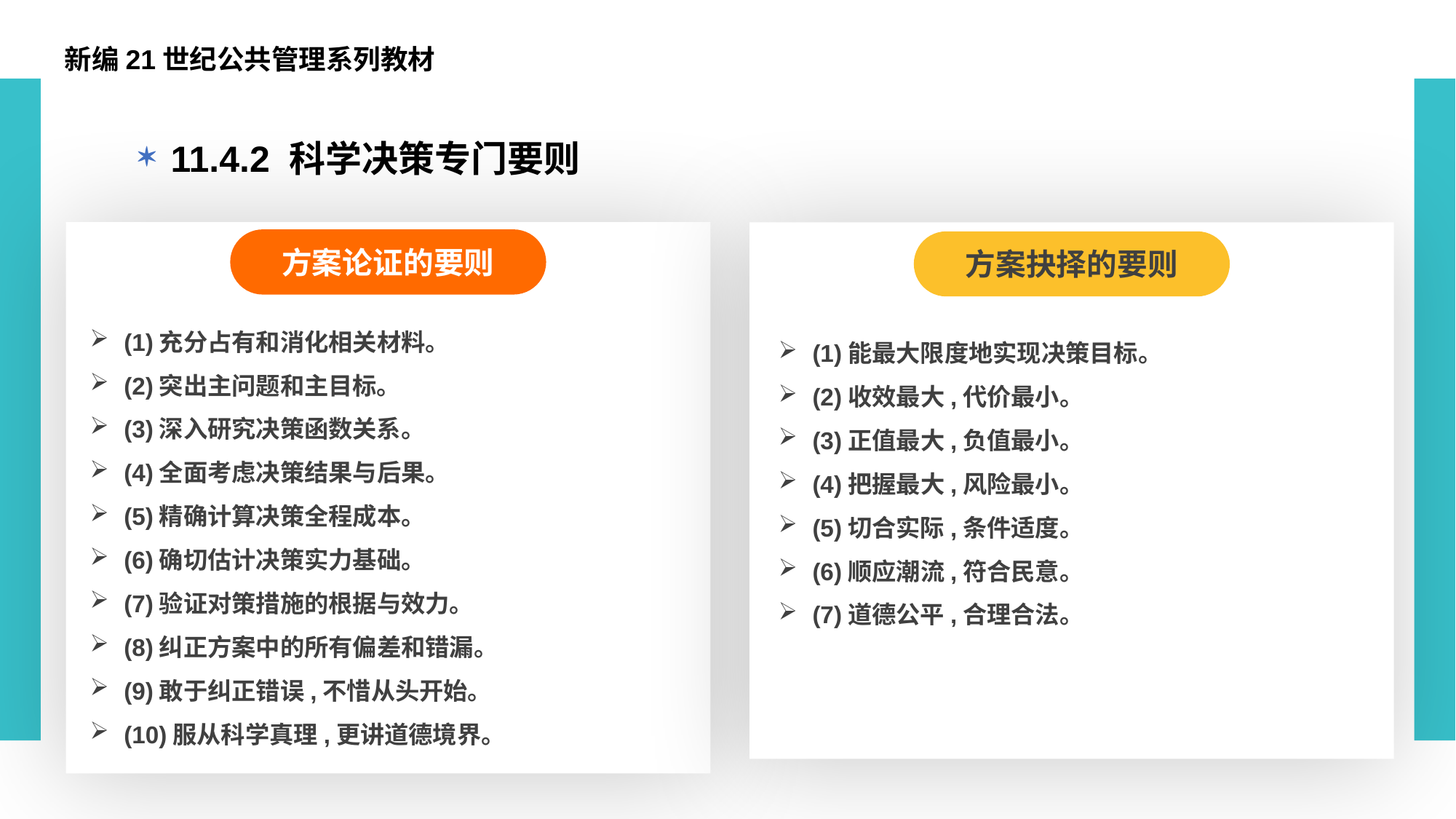

新编21世纪公共管理系列教材
11.4.2 科学决策专门要则

方案论证的要则
(1)充分占有和消化相关材料。
(2)突出主问题和主目标。
(3)深入研究决策函数关系。
(4)全面考虑决策结果与后果。
(5)精确计算决策全程成本。
(6)确切估计决策实力基础。
(7)验证对策措施的根据与效力。
(8)纠正方案中的所有偏差和错漏。
(9)敢于纠正错误,不惜从头开始。
(10)服从科学真理,更讲道德境界。

方案抉择的要则
(1)能最大限度地实现决策目标。
(2)收效最大,代价最小。
(3)正值最大,负值最小。
(4)把握最大,风险最小。
(5)切合实际,条件适度。
(6)顺应潮流,符合民意。
(7)道德公平,合理合法。